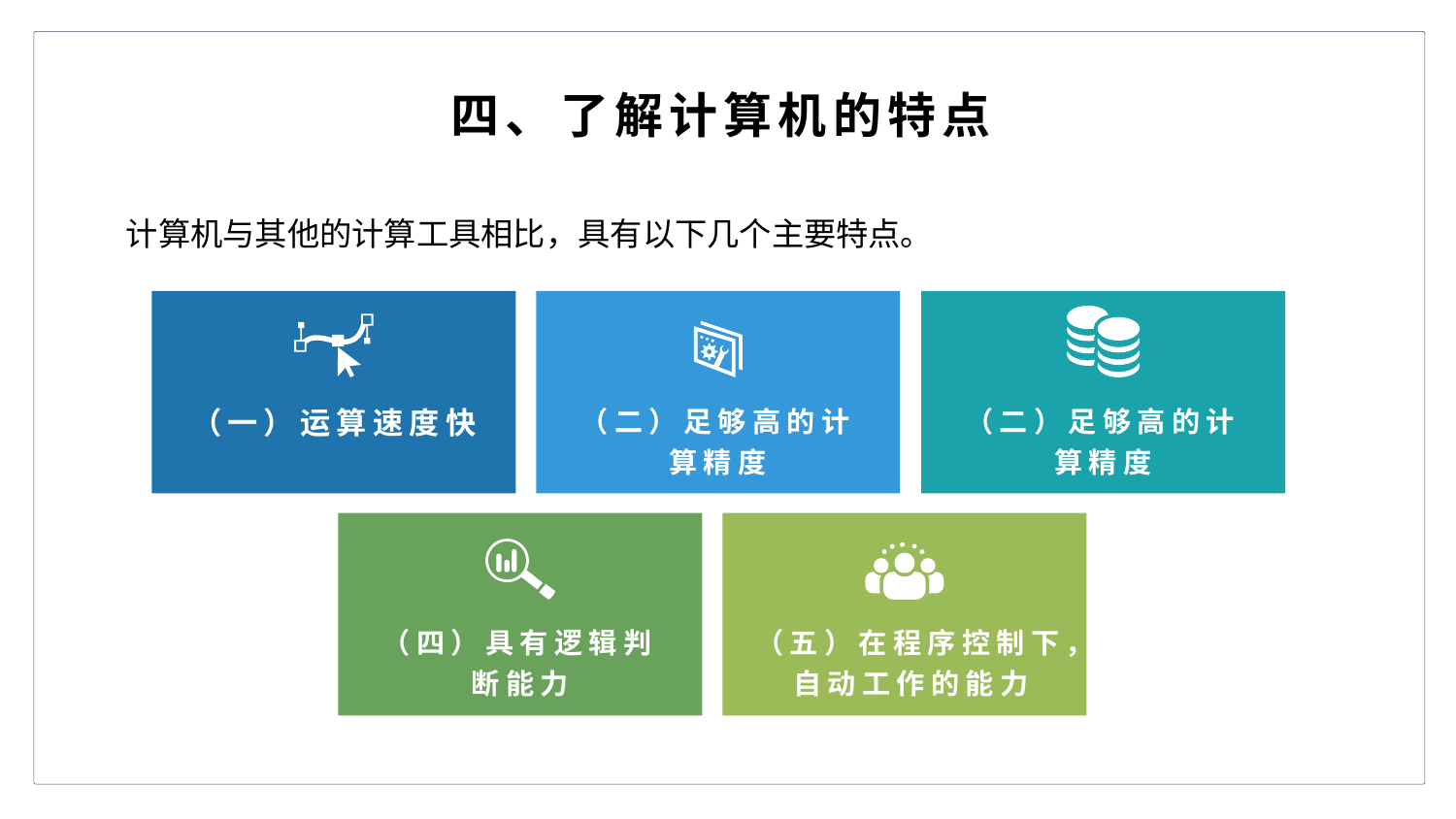

四、了解计算机的特点
计算机与其他的计算工具相比，具有以下几个主要特点。

（一）运算速度快
（二）足够高的计算精度
（二）足够高的计算精度

（四）具有逻辑判断能力
（五）在程序控制下，自动工作的能力